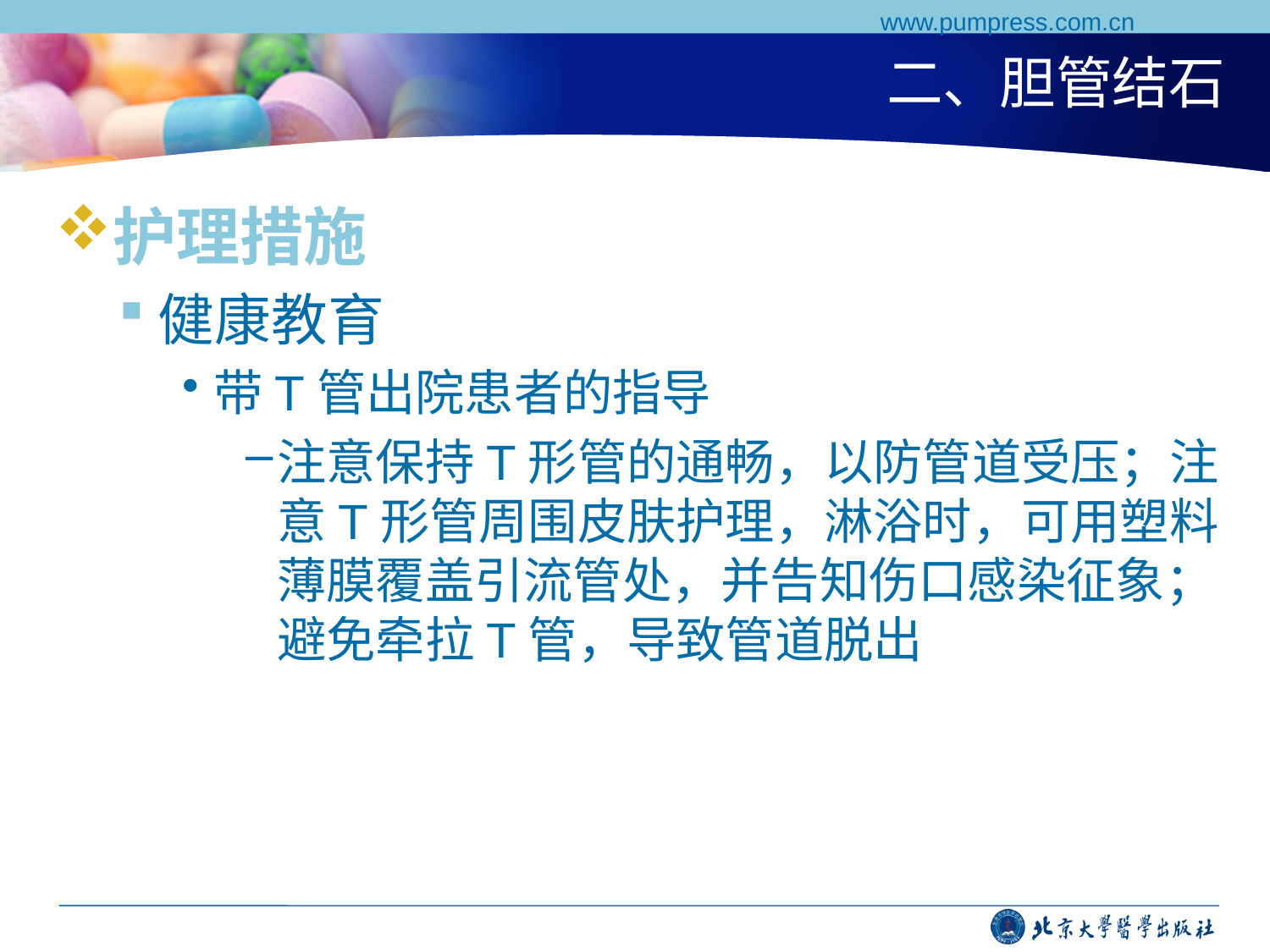

www.pumpress.com.cn
# 二、胆管结石
护理措施
健康教育
带T管出院患者的指导
注意保持T形管的通畅，以防管道受压；注意T形管周围皮肤护理，淋浴时，可用塑料薄膜覆盖引流管处，并告知伤口感染征象；避免牵拉T管，导致管道脱出